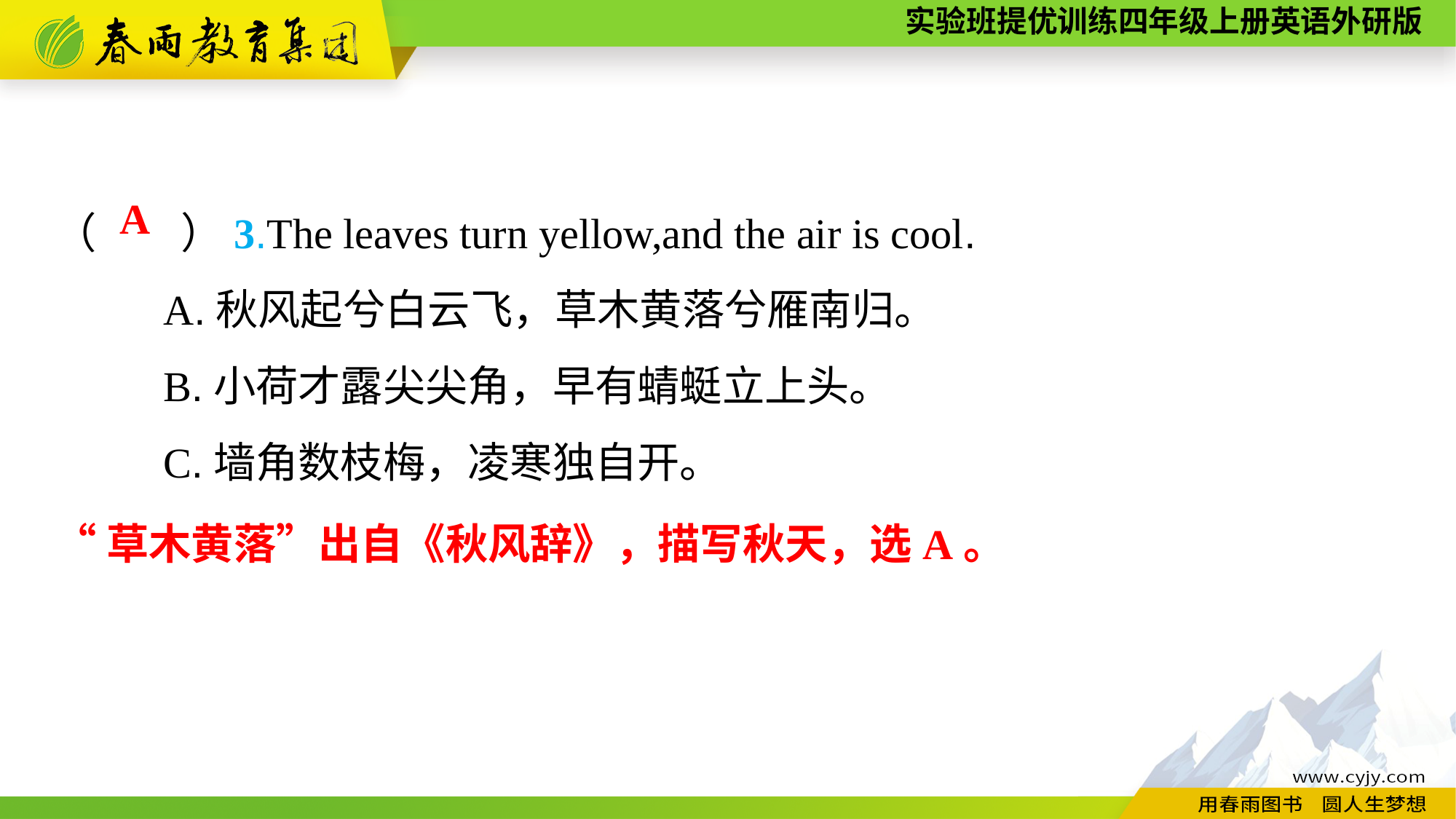

（　　）3.The leaves turn yellow,and the air is cool.
	A.秋风起兮白云飞，草木黄落兮雁南归。
	B.小荷才露尖尖角，早有蜻蜓立上头。
	C.墙角数枝梅，凌寒独自开。
A
“草木黄落”出自《秋风辞》，描写秋天，选A。